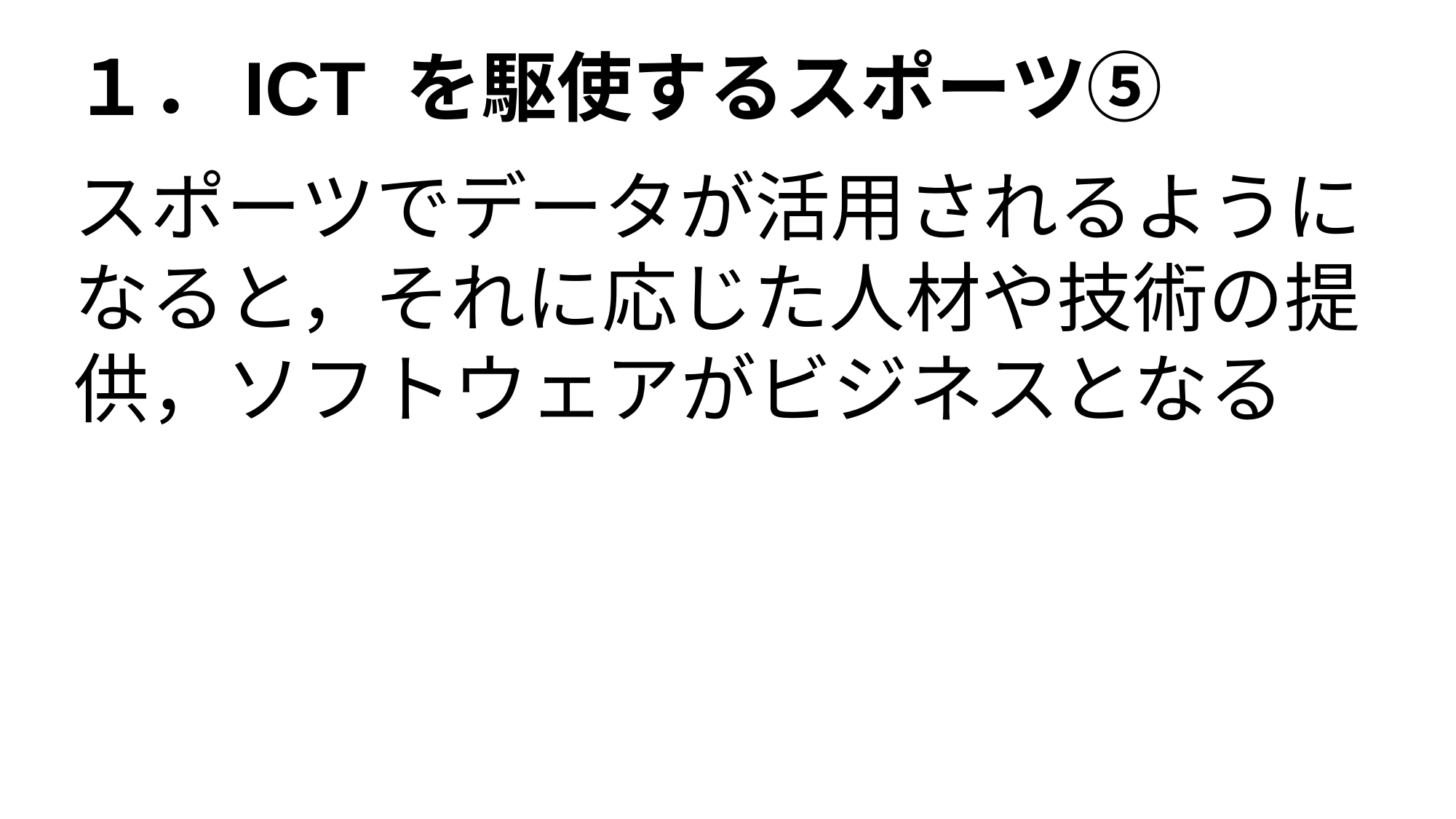

１．ICT を駆使するスポーツ⑤
スポーツでデータが活用されるようになると，それに応じた人材や技術の提供，ソフトウェアがビジネスとなる